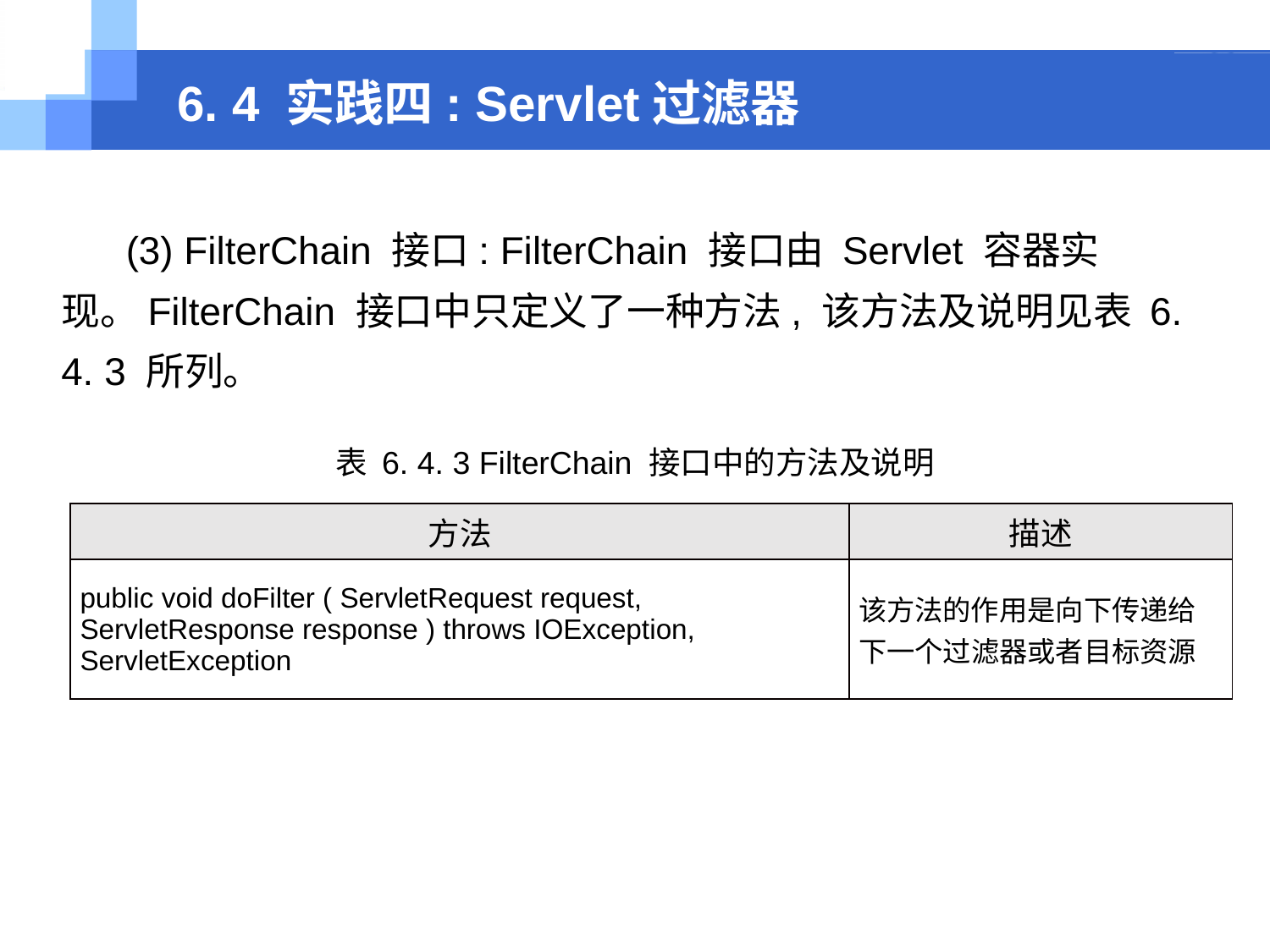

6. 4 实践四: Servlet过滤器
      (3) FilterChain 接口: FilterChain 接口由 Servlet 容器实现。FilterChain 接口中只定义了一种方法, 该方法及说明见表 6. 4. 3 所列。
表 6. 4. 3 FilterChain 接口中的方法及说明
| 方法 | 描述 |
| --- | --- |
| public void doFilter ( ServletRequest request, ServletResponse response ) throws IOException, ServletException | 该方法的作用是向下传递给下一个过滤器或者目标资源 |